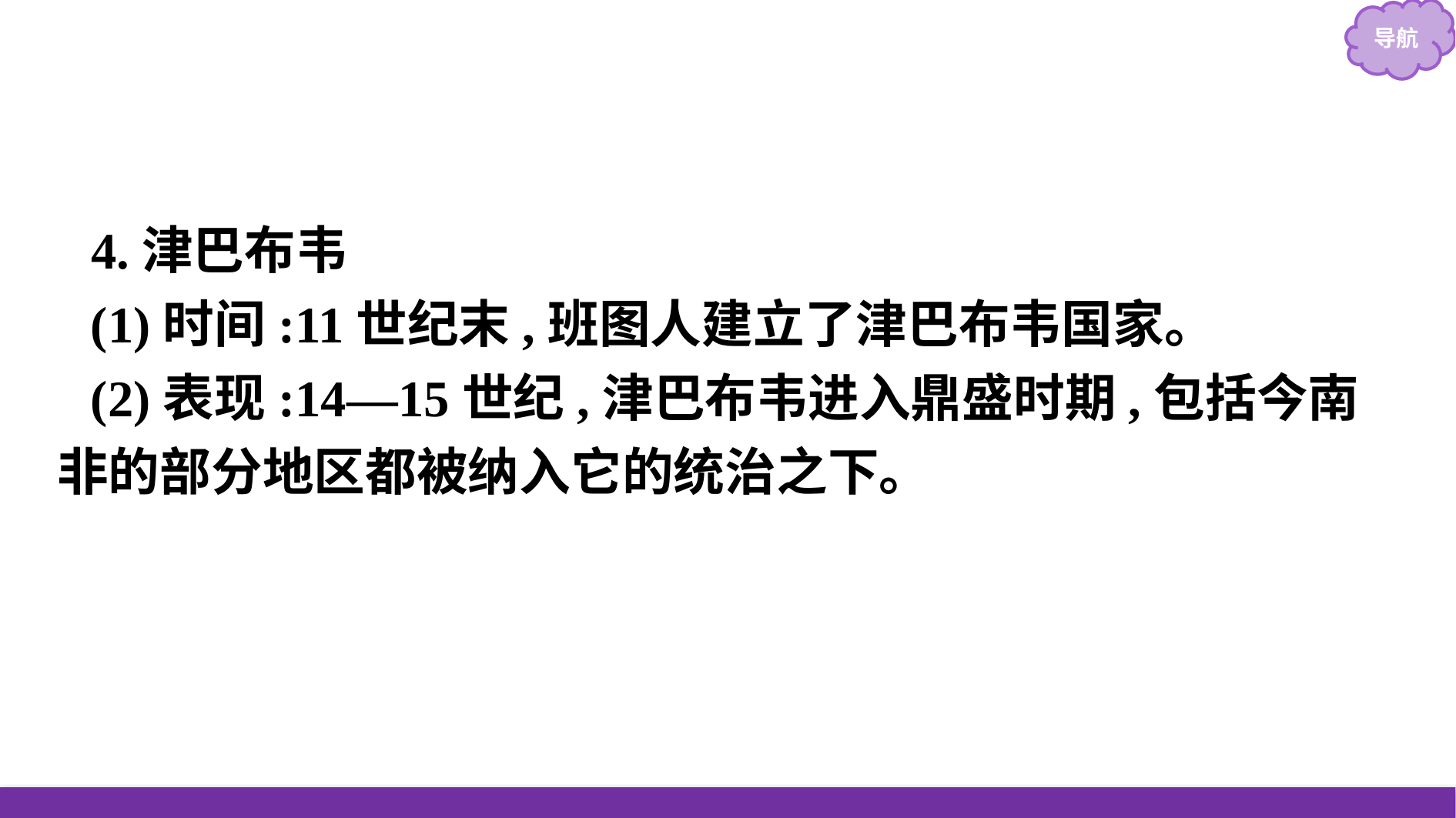

4.津巴布韦
(1)时间:11世纪末,班图人建立了津巴布韦国家。
(2)表现:14—15世纪,津巴布韦进入鼎盛时期,包括今南非的部分地区都被纳入它的统治之下。